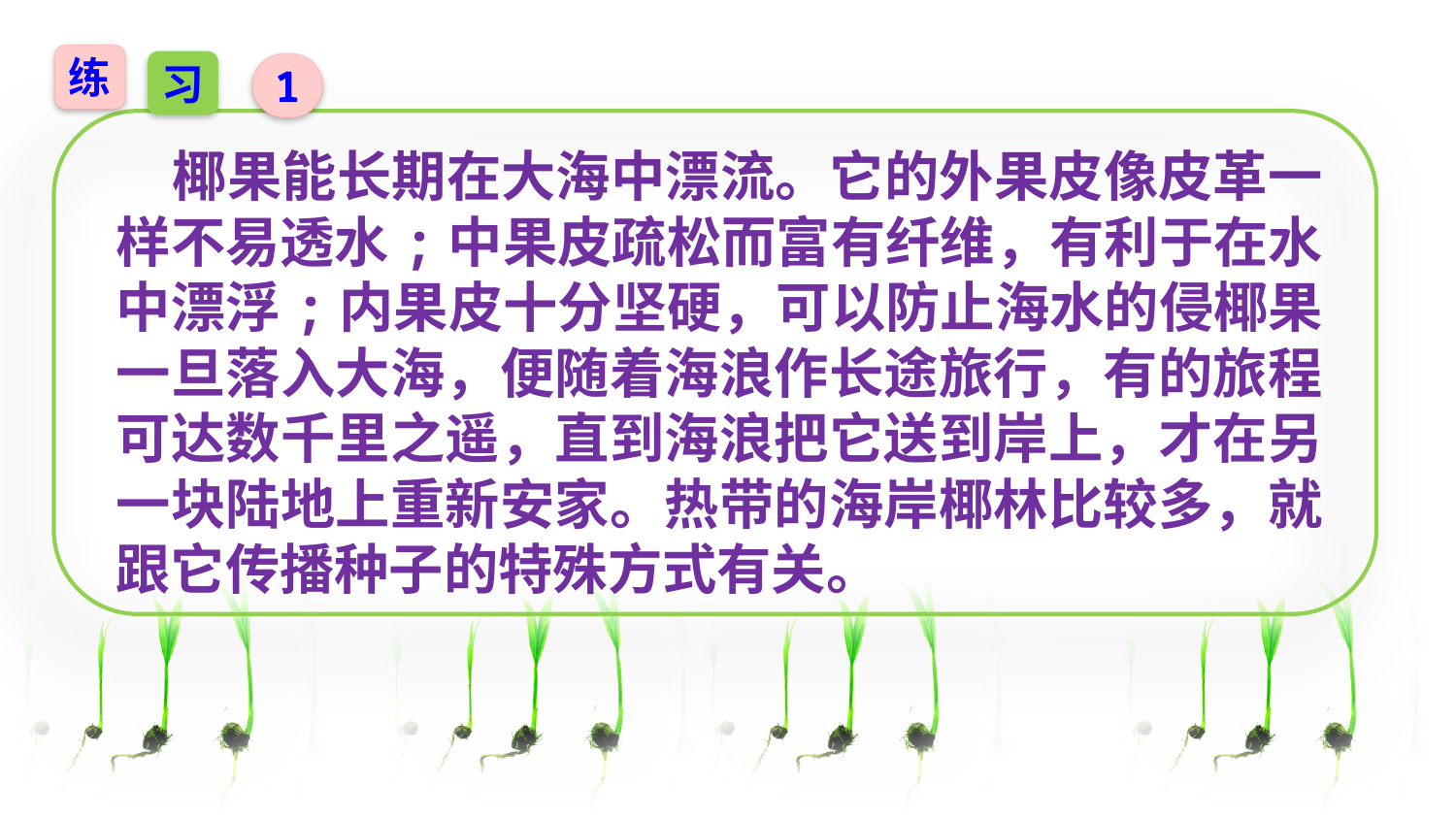

练
习
1

    椰果能长期在大海中漂流。它的外果皮像皮革一样不易透水;中果皮疏松而富有纤维，有利于在水中漂浮;内果皮十分坚硬，可以防止海水的侵椰果一旦落入大海，便随着海浪作长途旅行，有的旅程可达数千里之遥，直到海浪把它送到岸上，才在另一块陆地上重新安家。热带的海岸椰林比较多，就跟它传播种子的特殊方式有关。